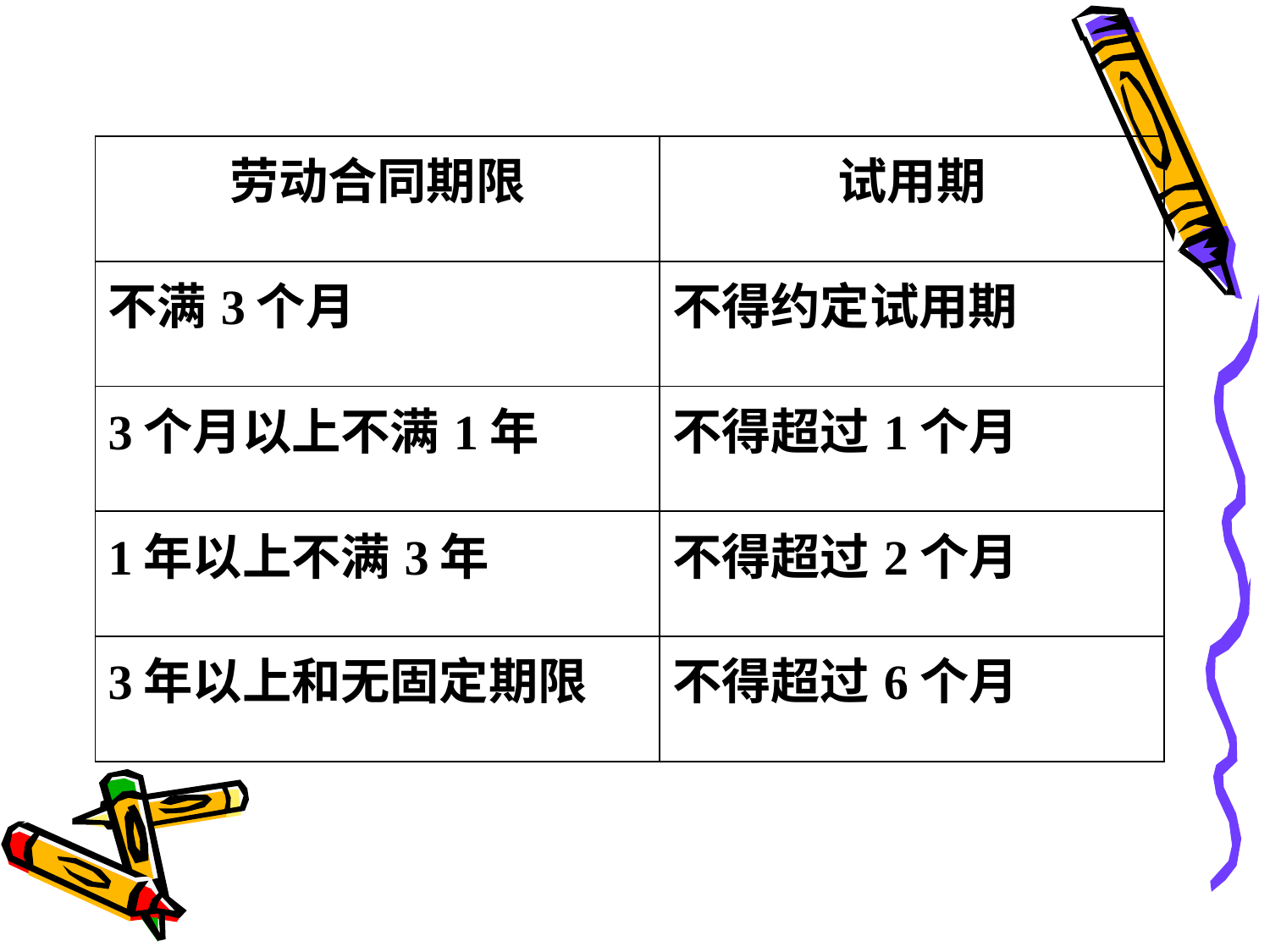

| 劳动合同期限 | 试用期 |
| --- | --- |
| 不满3个月 | 不得约定试用期 |
| 3个月以上不满1年 | 不得超过1个月 |
| 1年以上不满3年 | 不得超过2个月 |
| 3年以上和无固定期限 | 不得超过6个月 |